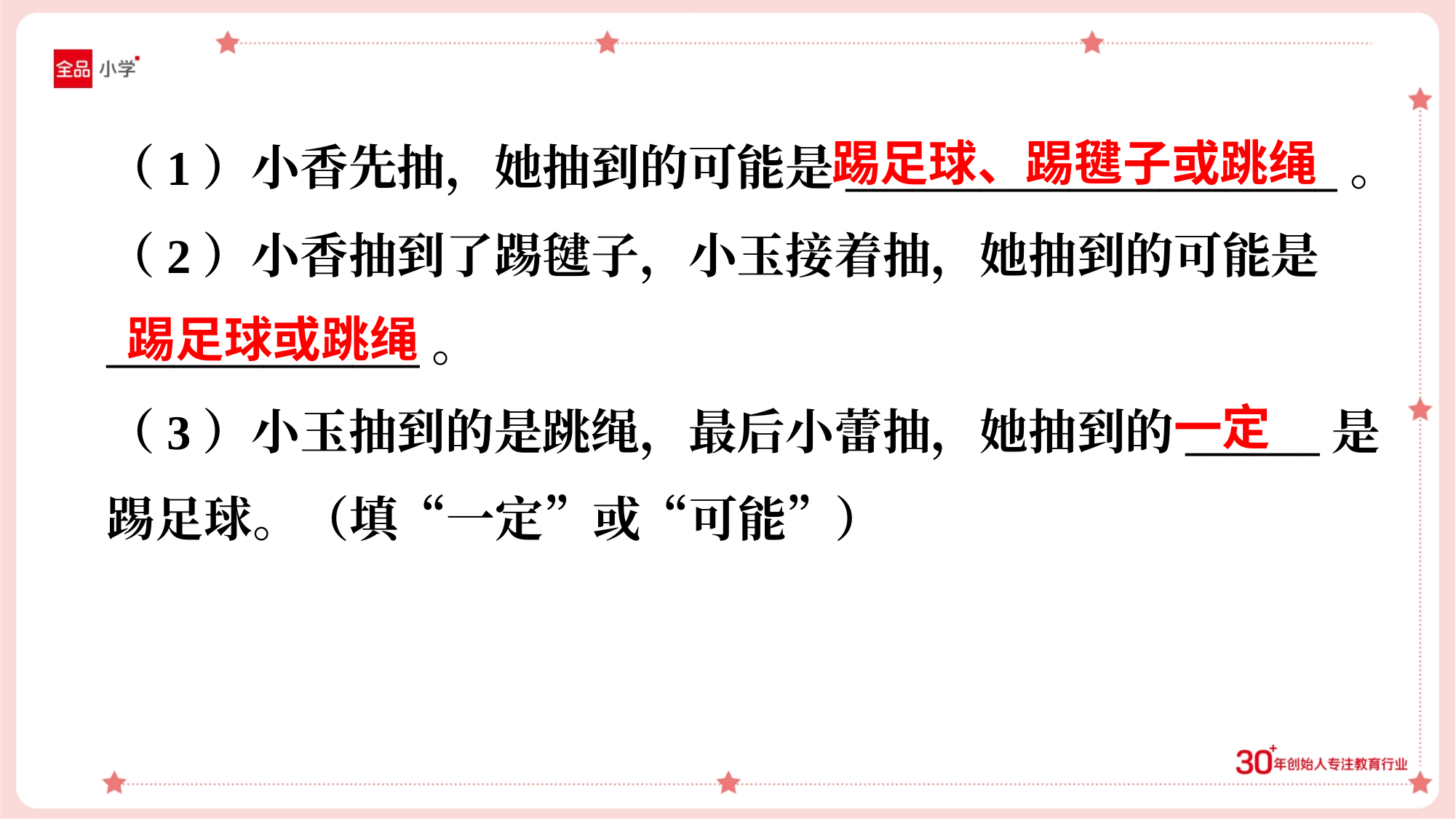

踢足球、踢毽子或跳绳
（1）小香先抽，她抽到的可能是______________________。
（2）小香抽到了踢毽子，小玉接着抽，她抽到的可能是
______________。
（3）小玉抽到的是跳绳，最后小蕾抽，她抽到的______是
踢足球。（填“一定”或“可能”）
踢足球或跳绳
一定